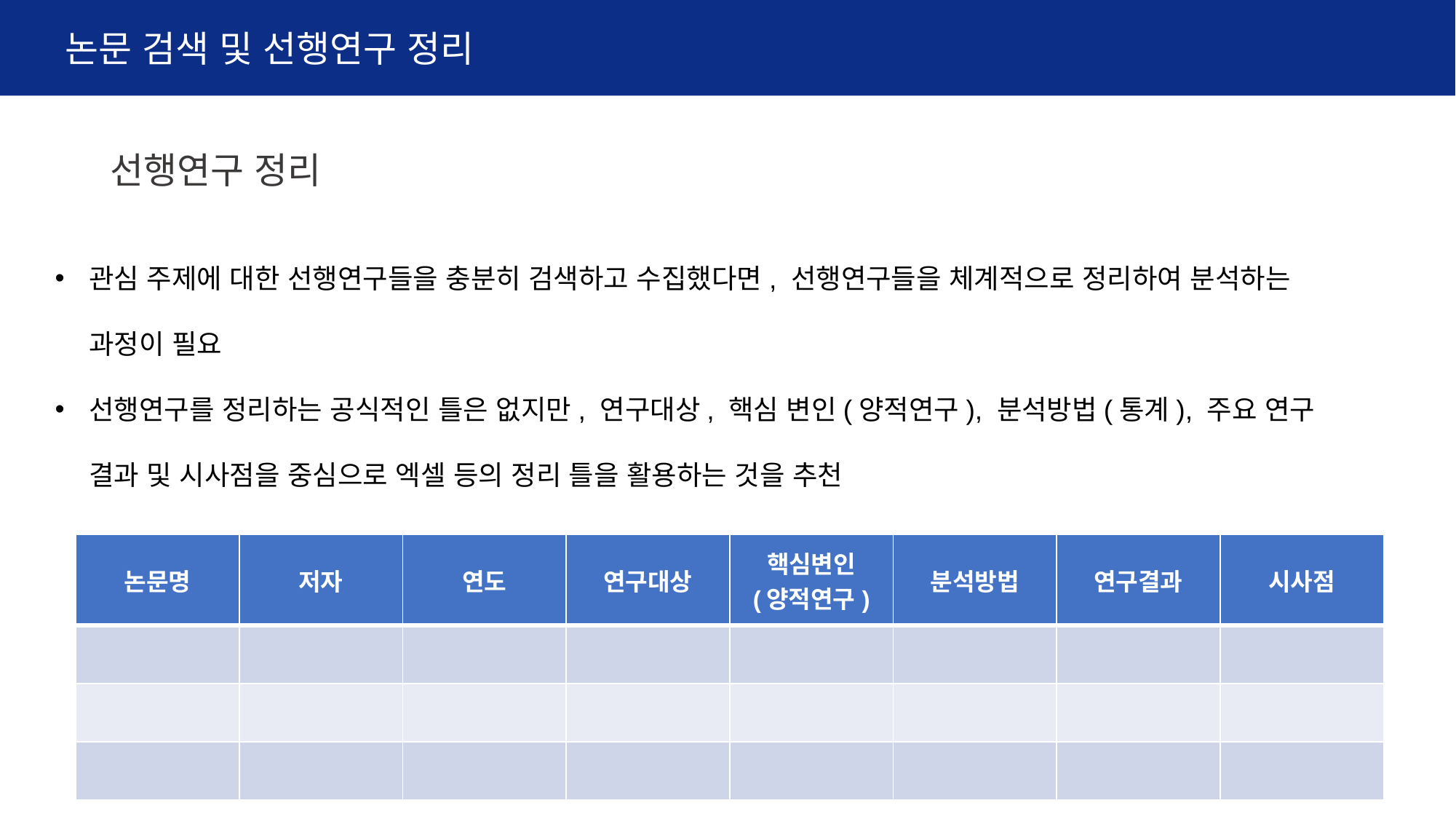

논문 검색 및 선행연구 정리
선행연구 정리
관심 주제에 대한 선행연구들을 충분히 검색하고 수집했다면, 선행연구들을 체계적으로 정리하여 분석하는 과정이 필요
선행연구를 정리하는 공식적인 틀은 없지만, 연구대상, 핵심 변인(양적연구), 분석방법(통계), 주요 연구 결과 및 시사점을 중심으로 엑셀 등의 정리 틀을 활용하는 것을 추천
| 논문명 | 저자 | 연도 | 연구대상 | 핵심변인 (양적연구) | 분석방법 | 연구결과 | 시사점 |
| --- | --- | --- | --- | --- | --- | --- | --- |
|  |  |  |  |  |  |  |  |
|  |  |  |  |  |  |  |  |
|  |  |  |  |  |  |  |  |